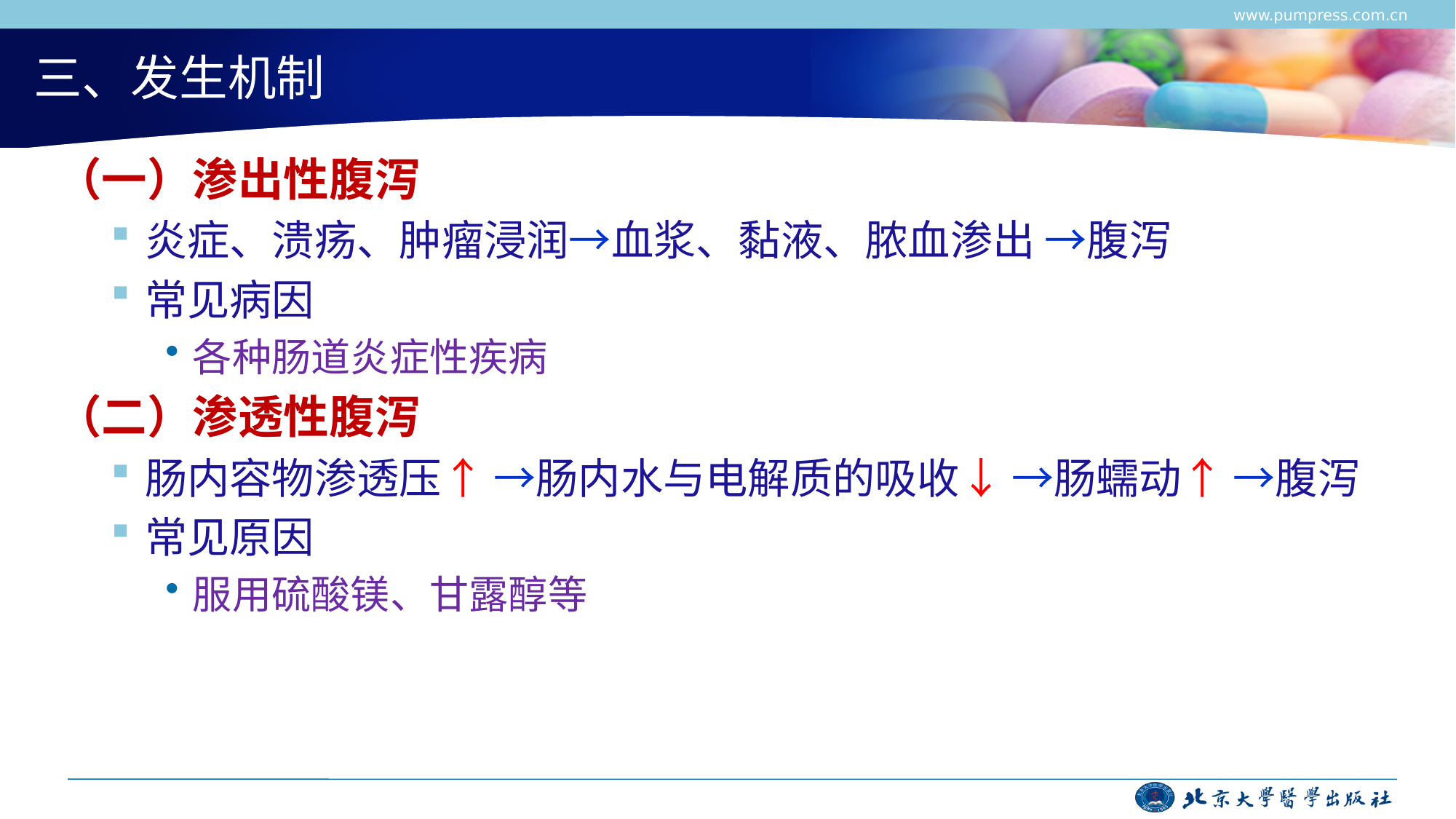

www.pumpress.com.cn
# 三、发生机制
（一）渗出性腹泻
炎症、溃疡、肿瘤浸润→血浆、黏液、脓血渗出 →腹泻
常见病因
各种肠道炎症性疾病
（二）渗透性腹泻
肠内容物渗透压↑ →肠内水与电解质的吸收↓ →肠蠕动↑ →腹泻
常见原因
服用硫酸镁、甘露醇等